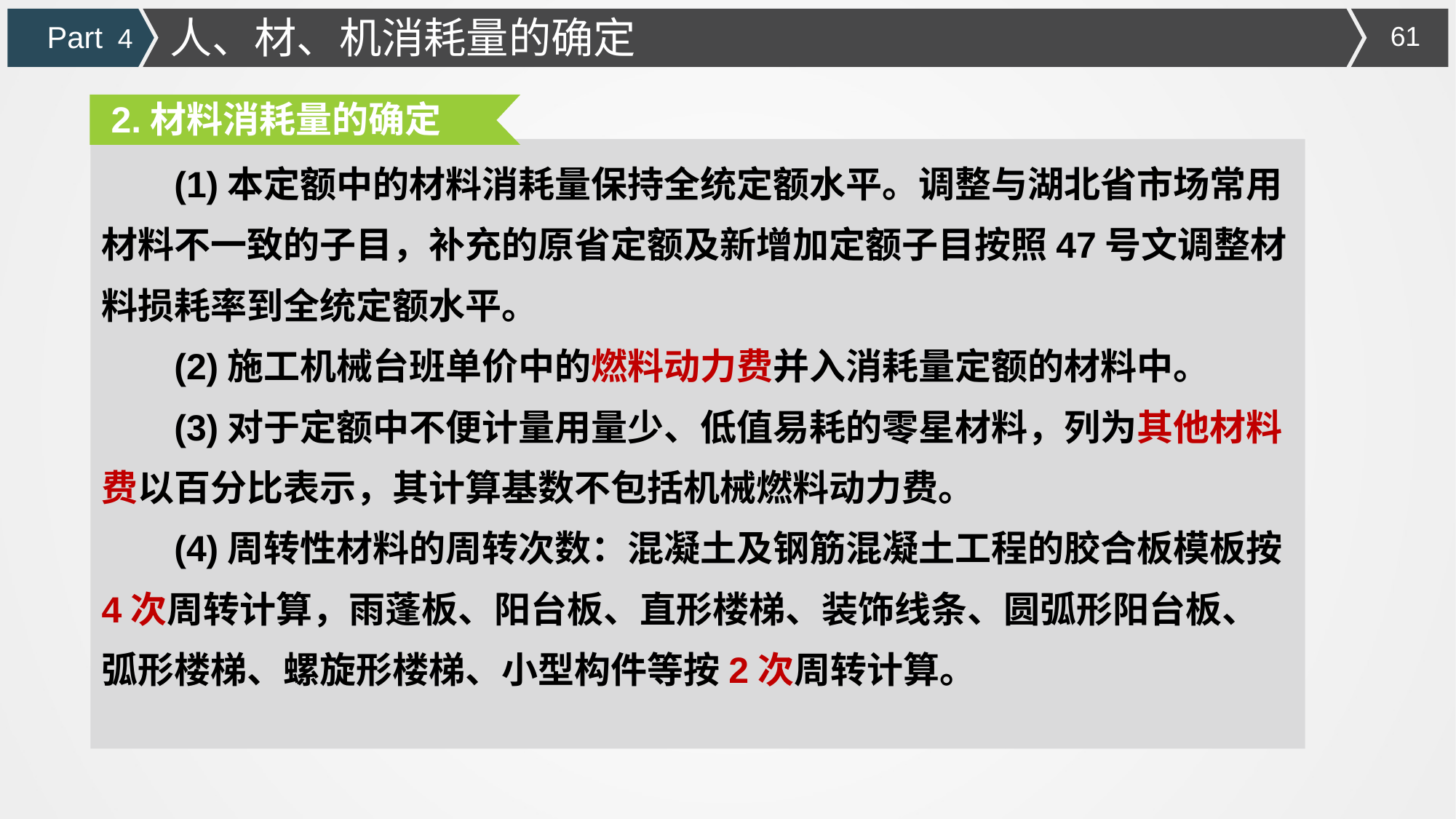

人、材、机消耗量的确定
Part  4
2.材料消耗量的确定

(1)本定额中的材料消耗量保持全统定额水平。调整与湖北省市场常用材料不一致的子目，补充的原省定额及新增加定额子目按照47号文调整材料损耗率到全统定额水平。
(2)施工机械台班单价中的燃料动力费并入消耗量定额的材料中。
(3)对于定额中不便计量用量少、低值易耗的零星材料，列为其他材料费以百分比表示，其计算基数不包括机械燃料动力费。
(4)周转性材料的周转次数：混凝土及钢筋混凝土工程的胶合板模板按4次周转计算，雨蓬板、阳台板、直形楼梯、装饰线条、圆弧形阳台板、弧形楼梯、螺旋形楼梯、小型构件等按2次周转计算。